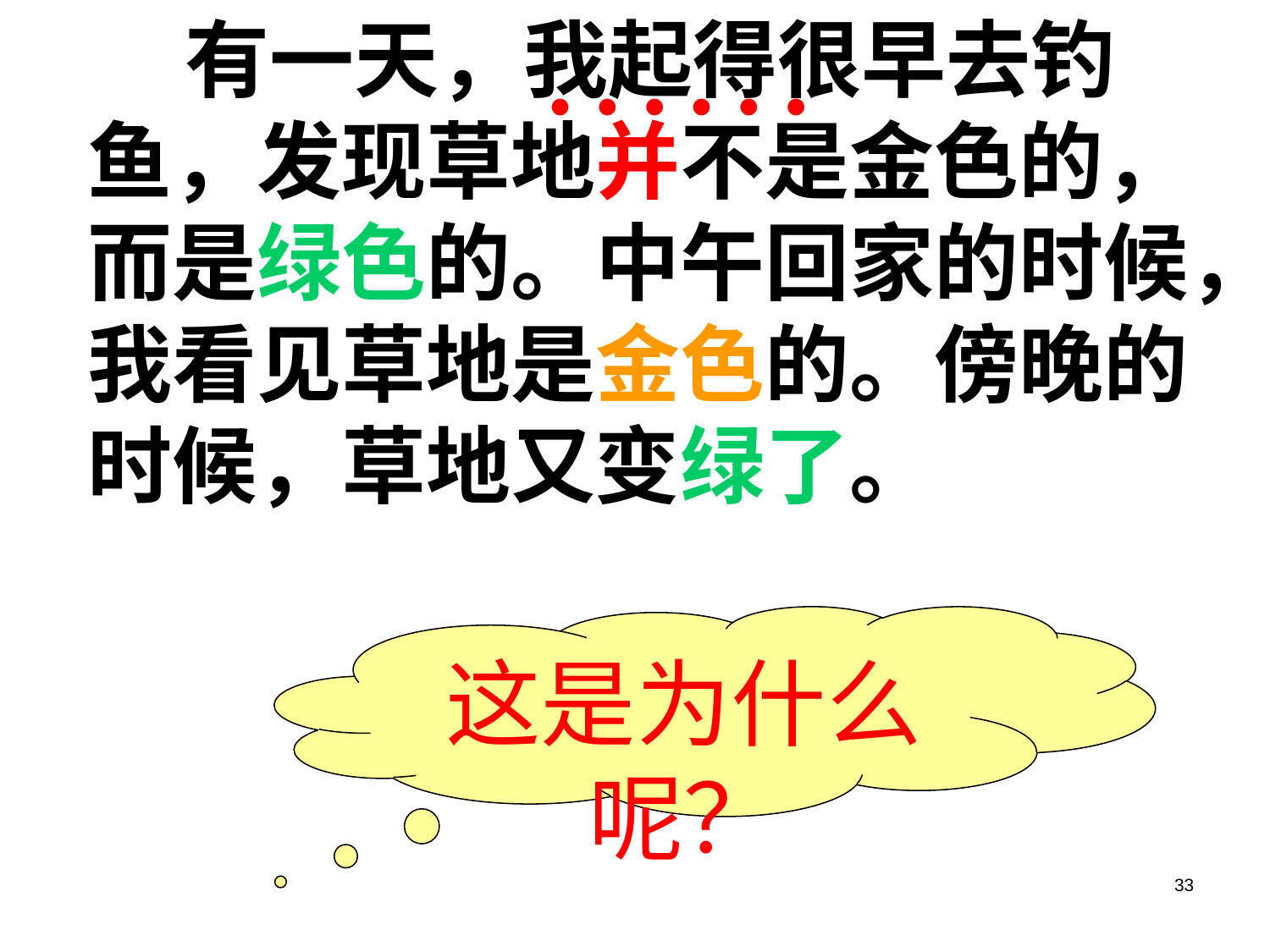

有一天，我起得很早去钓鱼，发现草地并不是金色的，而是绿色的。中午回家的时候，我看见草地是金色的。傍晚的时候，草地又变绿了。
……
这是为什么呢？

33